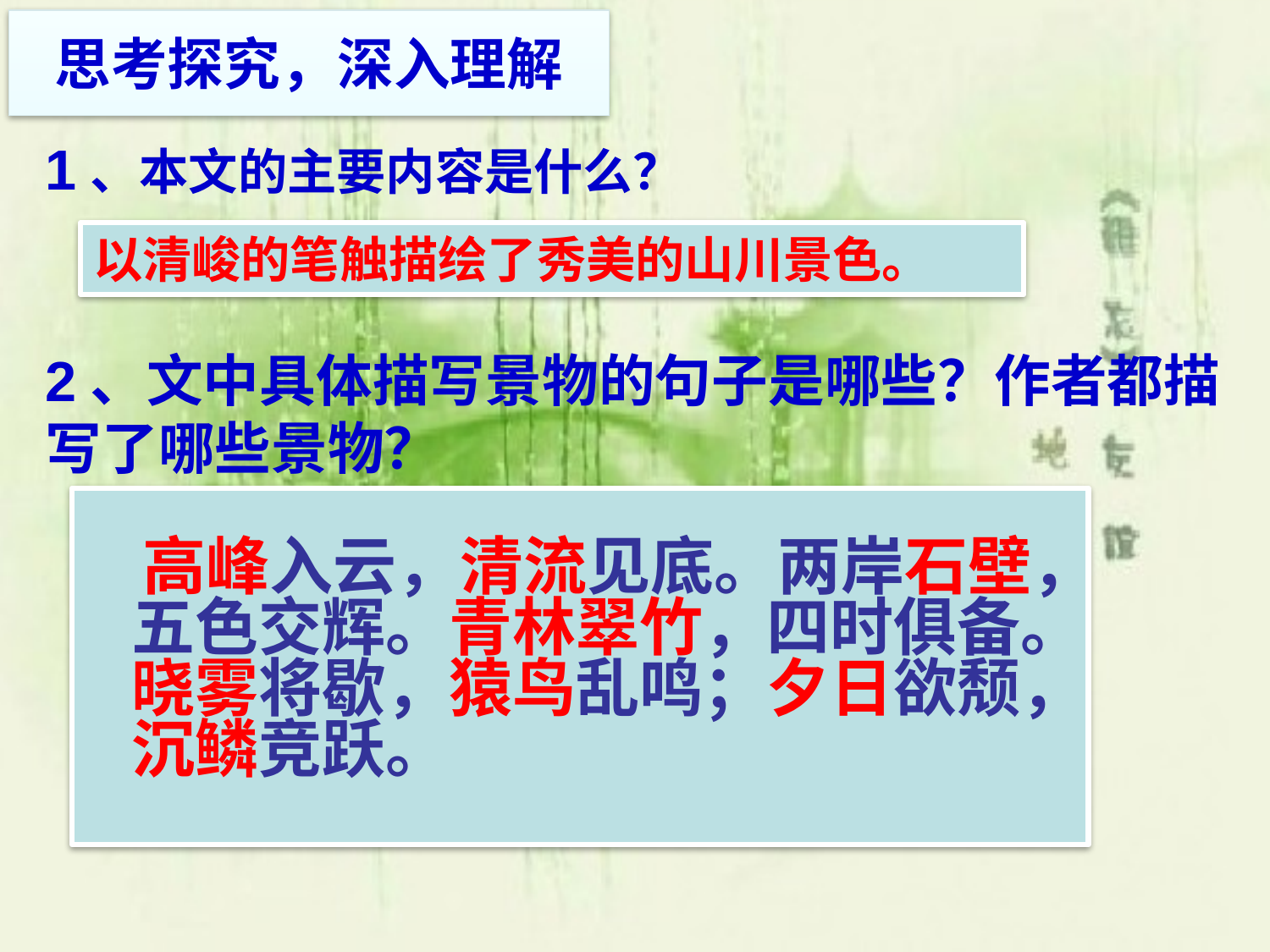

# 思考探究，深入理解
1、本文的主要内容是什么？

2、文中具体描写景物的句子是哪些？作者都描写了哪些景物？

以清峻的笔触描绘了秀美的山川景色。

   高峰入云，清流见底。两岸石壁，五色交辉。青林翠竹，四时俱备。晓雾将歇，猿鸟乱鸣；夕日欲颓，沉鳞竞跃。